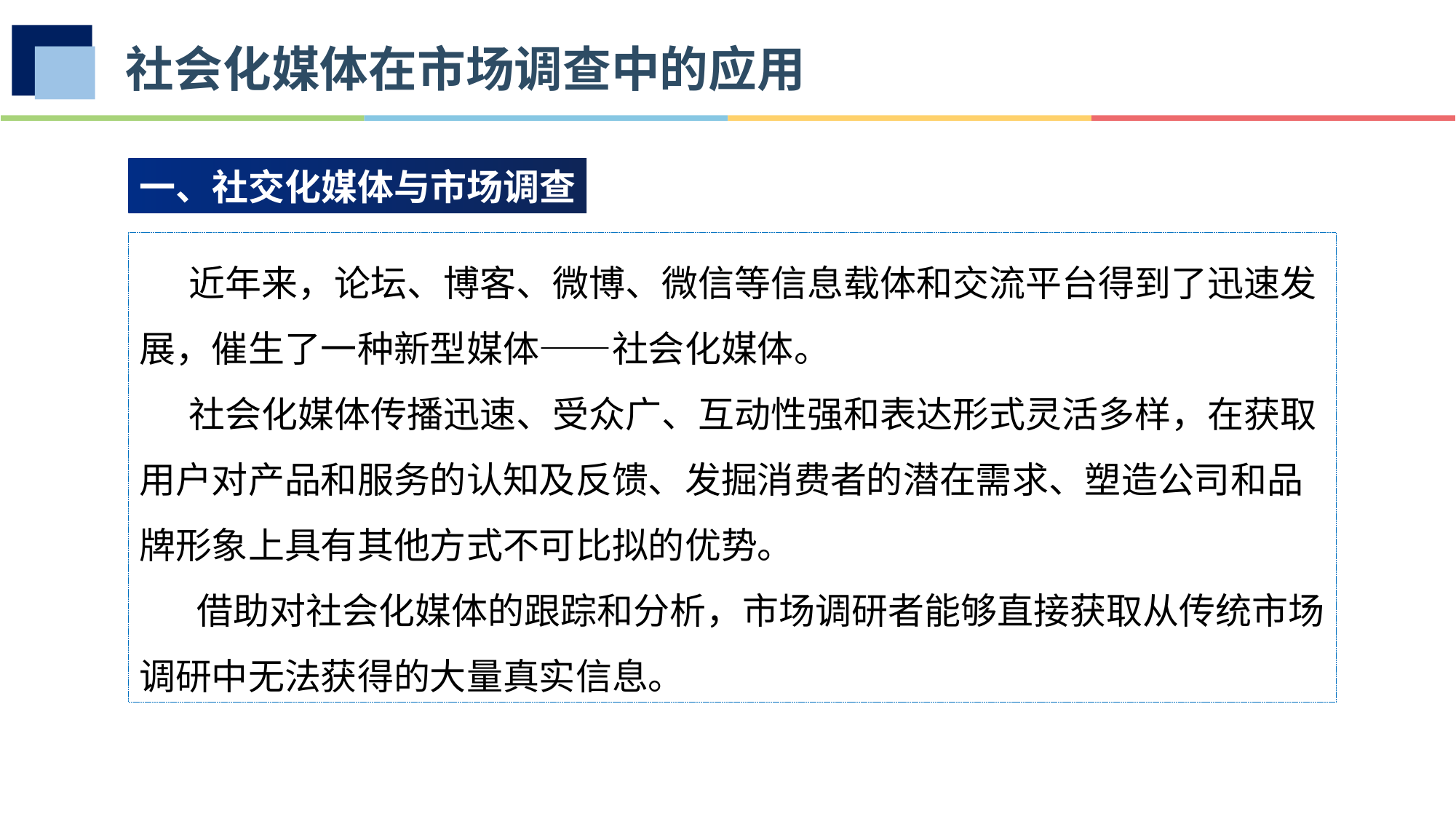

社会化媒体在市场调查中的应用

一、社交化媒体与市场调查
     近年来，论坛、博客、微博、微信等信息载体和交流平台得到了迅速发展，催生了一种新型媒体——社会化媒体。
     社会化媒体传播迅速、受众广、互动性强和表达形式灵活多样，在获取用户对产品和服务的认知及反馈、发掘消费者的潜在需求、塑造公司和品牌形象上具有其他方式不可比拟的优势。
      借助对社会化媒体的跟踪和分析，市场调研者能够直接获取从传统市场调研中无法获得的大量真实信息。